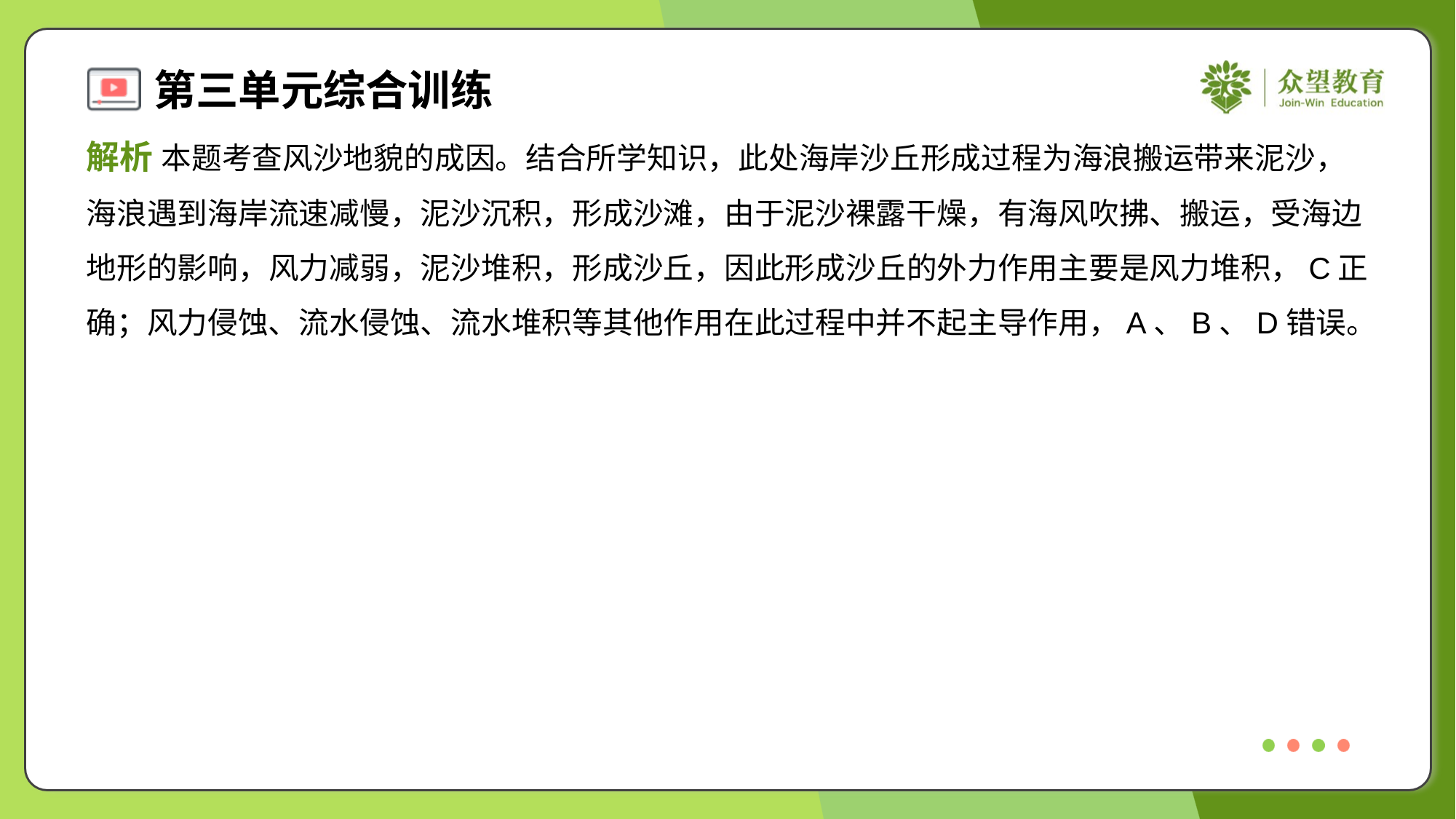

解析 本题考查风沙地貌的成因。结合所学知识，此处海岸沙丘形成过程为海浪搬运带来泥沙，
海浪遇到海岸流速减慢，泥沙沉积，形成沙滩，由于泥沙裸露干燥，有海风吹拂、搬运，受海边
地形的影响，风力减弱，泥沙堆积，形成沙丘，因此形成沙丘的外力作用主要是风力堆积，C正
确；风力侵蚀、流水侵蚀、流水堆积等其他作用在此过程中并不起主导作用，A、B、D错误。